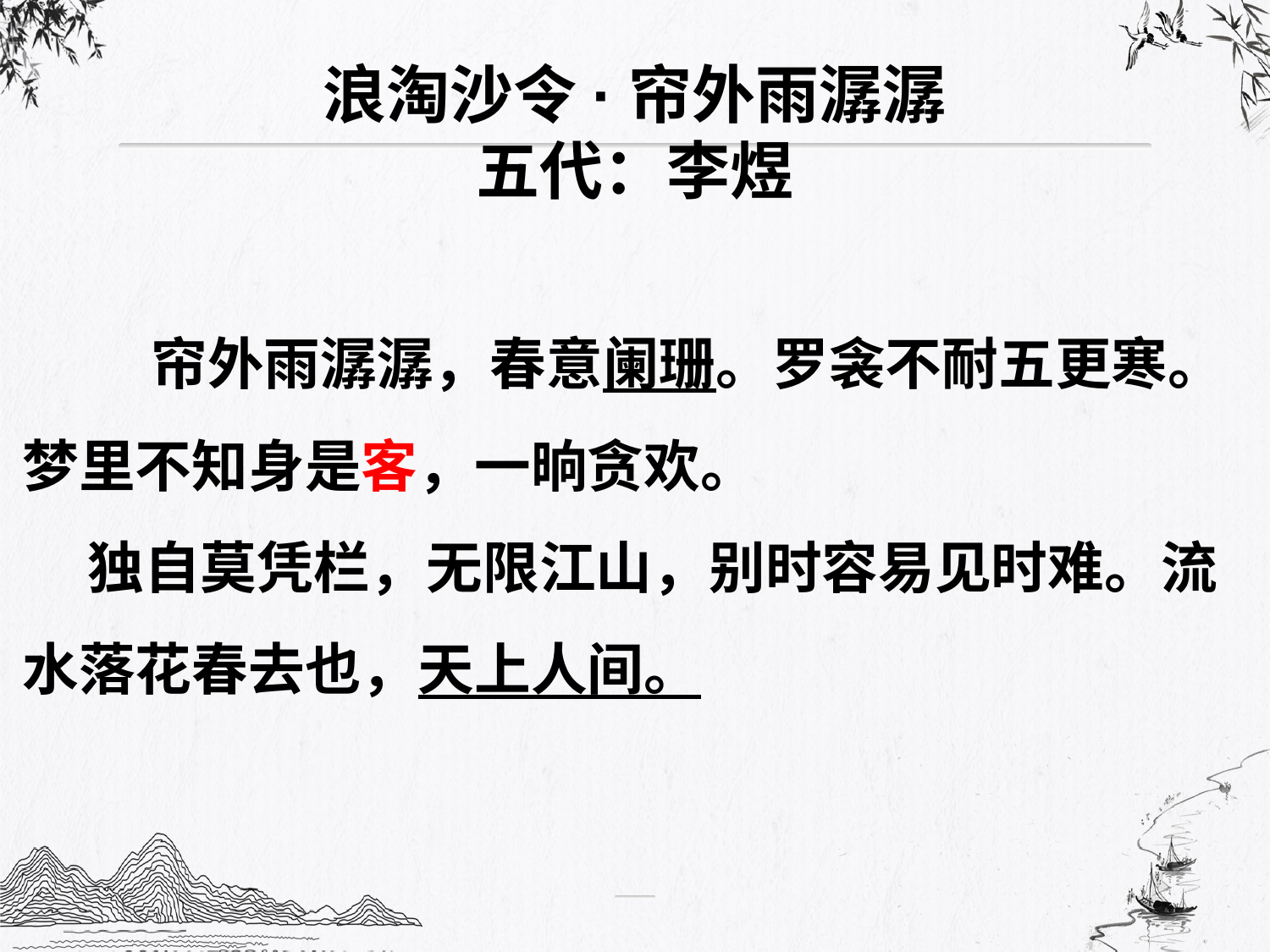

浪淘沙令·帘外雨潺潺
五代：李煜

        帘外雨潺潺，春意阑珊。罗衾不耐五更寒。梦里不知身是客，一晌贪欢。
    独自莫凭栏，无限江山，别时容易见时难。流水落花春去也，天上人间。